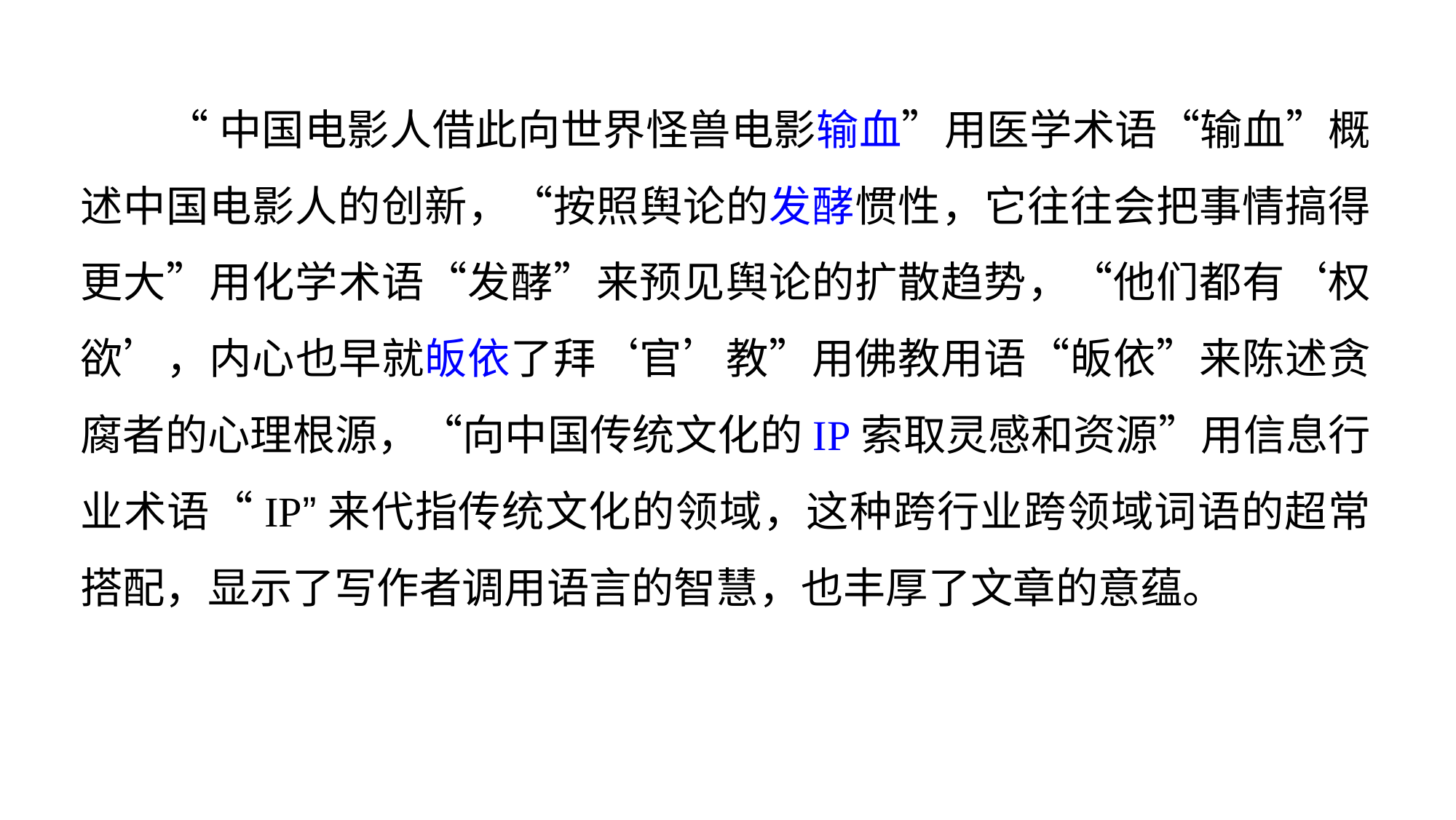

“中国电影人借此向世界怪兽电影输血”用医学术语“输血”概述中国电影人的创新，“按照舆论的发酵惯性，它往往会把事情搞得更大”用化学术语“发酵”来预见舆论的扩散趋势，“他们都有‘权欲’，内心也早就皈依了拜‘官’教”用佛教用语“皈依”来陈述贪腐者的心理根源，“向中国传统文化的IP索取灵感和资源”用信息行业术语“IP”来代指传统文化的领域，这种跨行业跨领域词语的超常搭配，显示了写作者调用语言的智慧，也丰厚了文章的意蕴。